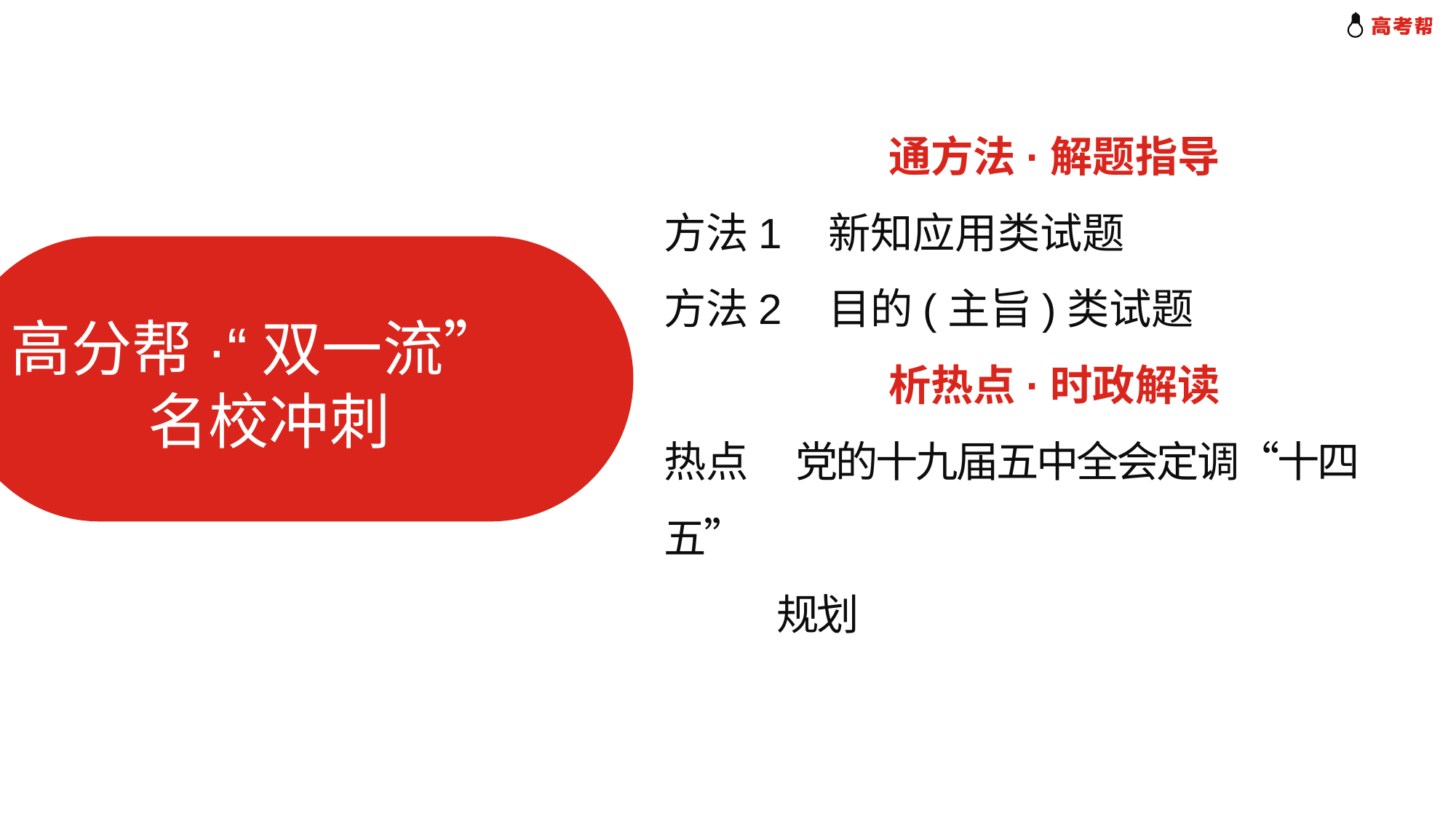

通方法·解题指导
方法1   新知应用类试题
方法2   目的(主旨)类试题
析热点·时政解读
热点     党的十九届五中全会定调“十四 五”
              规划

高分帮·“双一流”
         名校冲刺